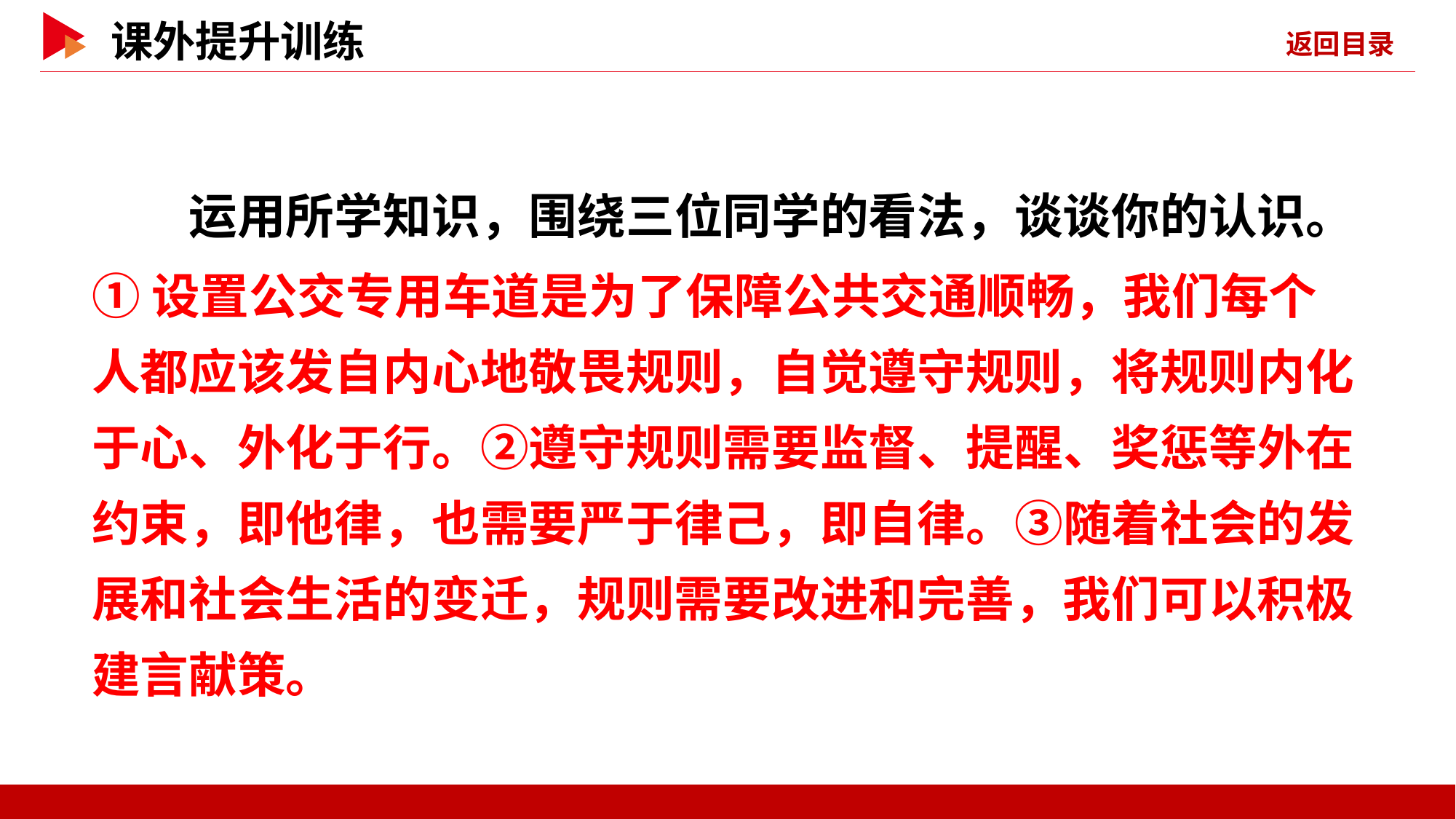

运用所学知识，围绕三位同学的看法，谈谈你的认识。
①设置公交专用车道是为了保障公共交通顺畅，我们每个人都应该发自内心地敬畏规则，自觉遵守规则，将规则内化于心、外化于行。②遵守规则需要监督、提醒、奖惩等外在约束，即他律，也需要严于律己，即自律。③随着社会的发展和社会生活的变迁，规则需要改进和完善，我们可以积极建言献策。